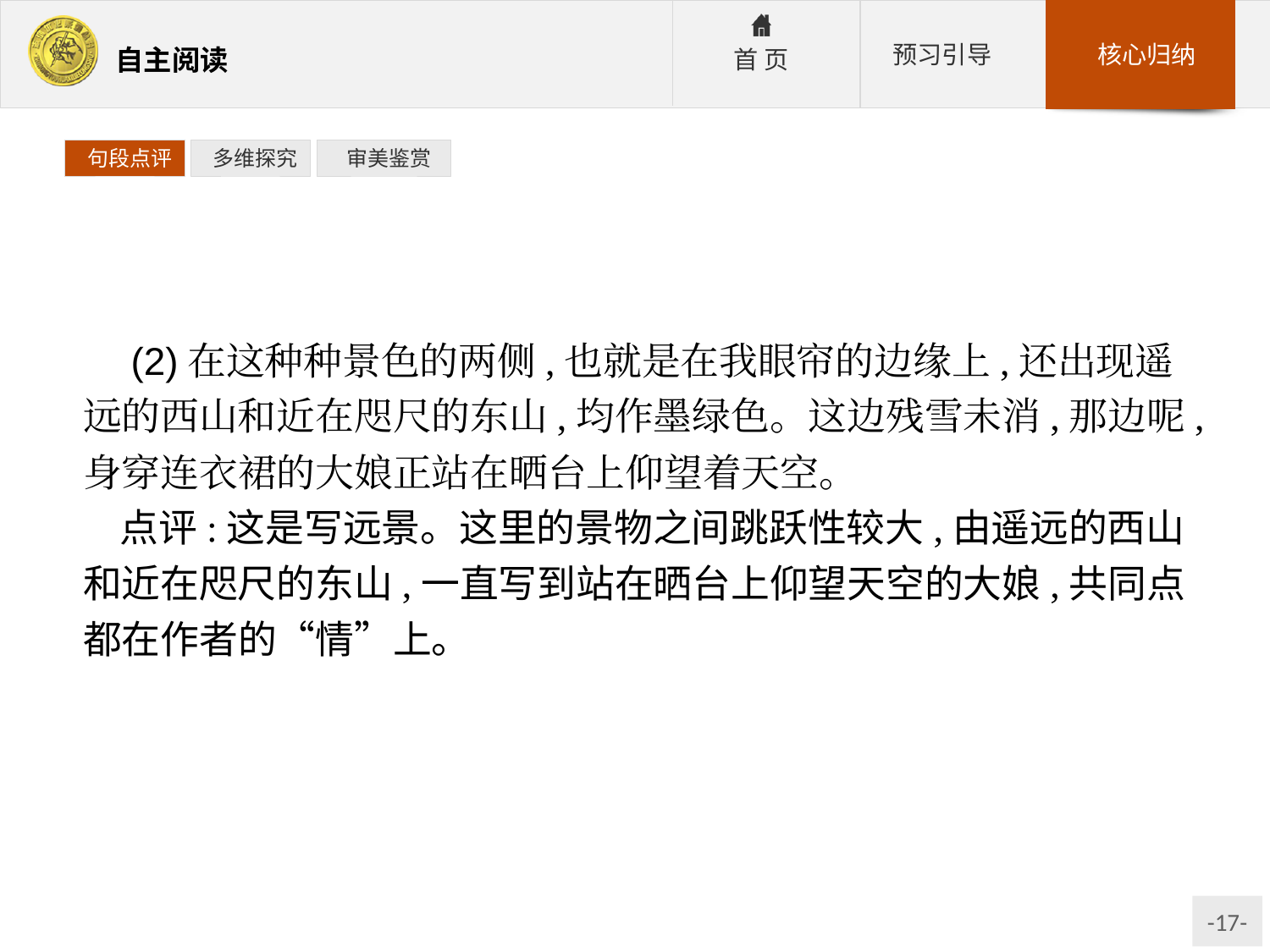

句段点评
 多维探究
 审美鉴赏
 (2)在这种种景色的两侧,也就是在我眼帘的边缘上,还出现遥远的西山和近在咫尺的东山,均作墨绿色。这边残雪未消,那边呢,身穿连衣裙的大娘正站在晒台上仰望着天空。
点评:这是写远景。这里的景物之间跳跃性较大,由遥远的西山和近在咫尺的东山,一直写到站在晒台上仰望天空的大娘,共同点都在作者的“情”上。